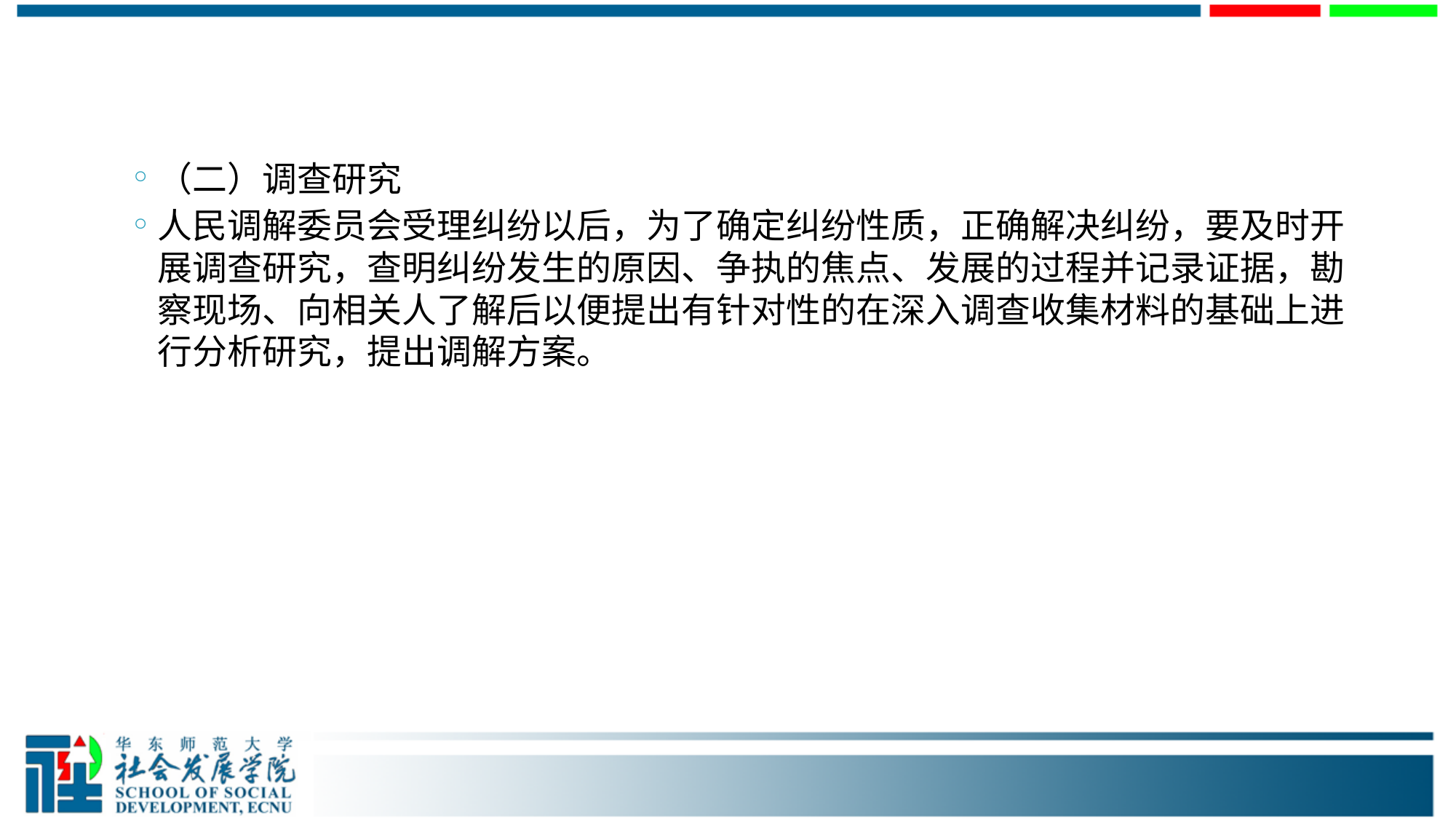

#
（二）调查研究
人民调解委员会受理纠纷以后，为了确定纠纷性质，正确解决纠纷，要及时开展调查研究，查明纠纷发生的原因、争执的焦点、发展的过程并记录证据，勘察现场、向相关人了解后以便提出有针对性的在深入调查收集材料的基础上进行分析研究，提出调解方案。